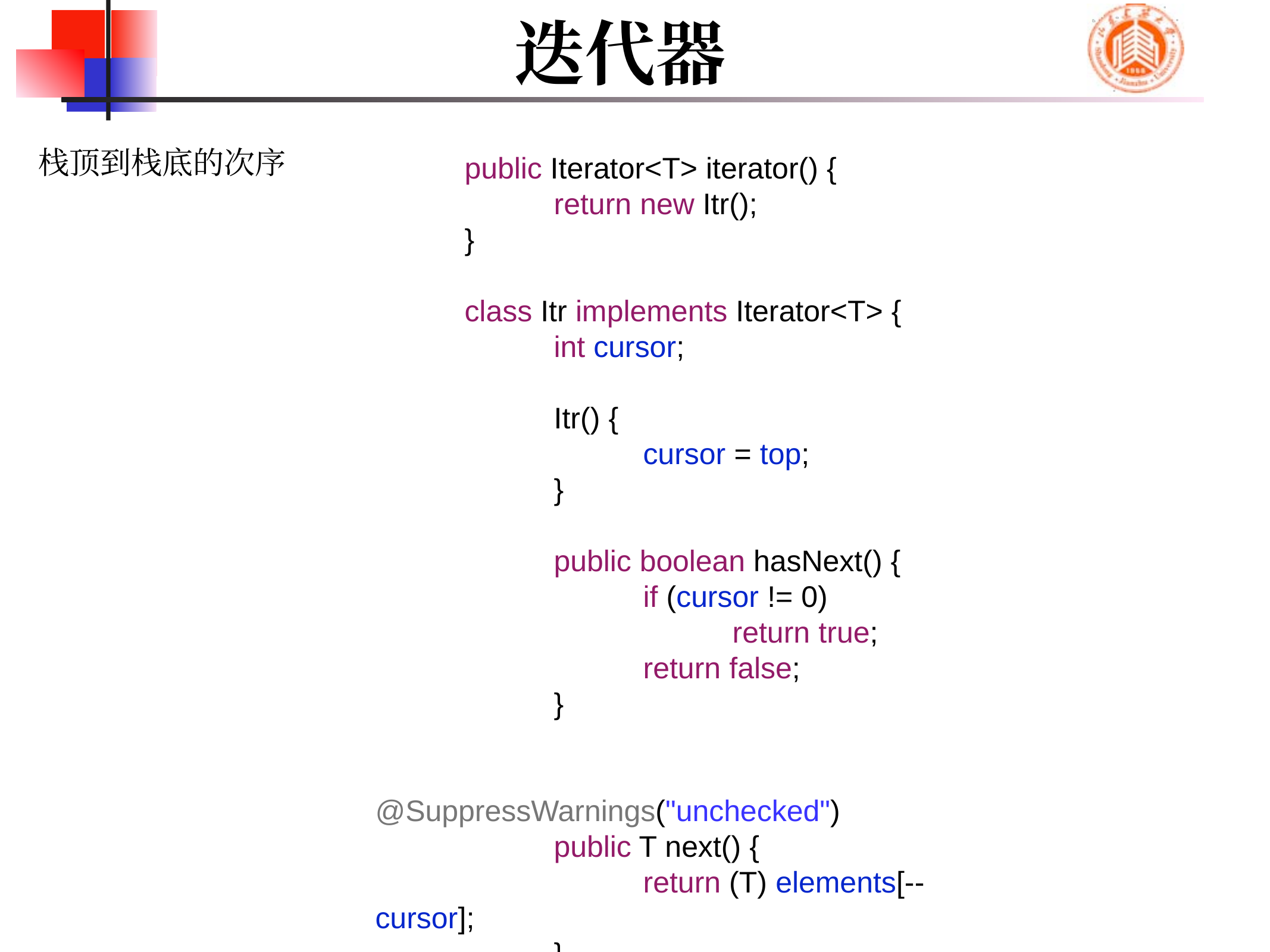

# 迭代器
栈顶到栈底的次序
	public Iterator<T> iterator() {
		return new Itr();
	}

	class Itr implements Iterator<T> {
		int cursor;

		Itr() {
			cursor = top;
		}

		public boolean hasNext() {
			if (cursor != 0)
				return true;
			return false;
		}

		@SuppressWarnings("unchecked")
		public T next() {
			return (T) elements[--cursor];
		}
	}